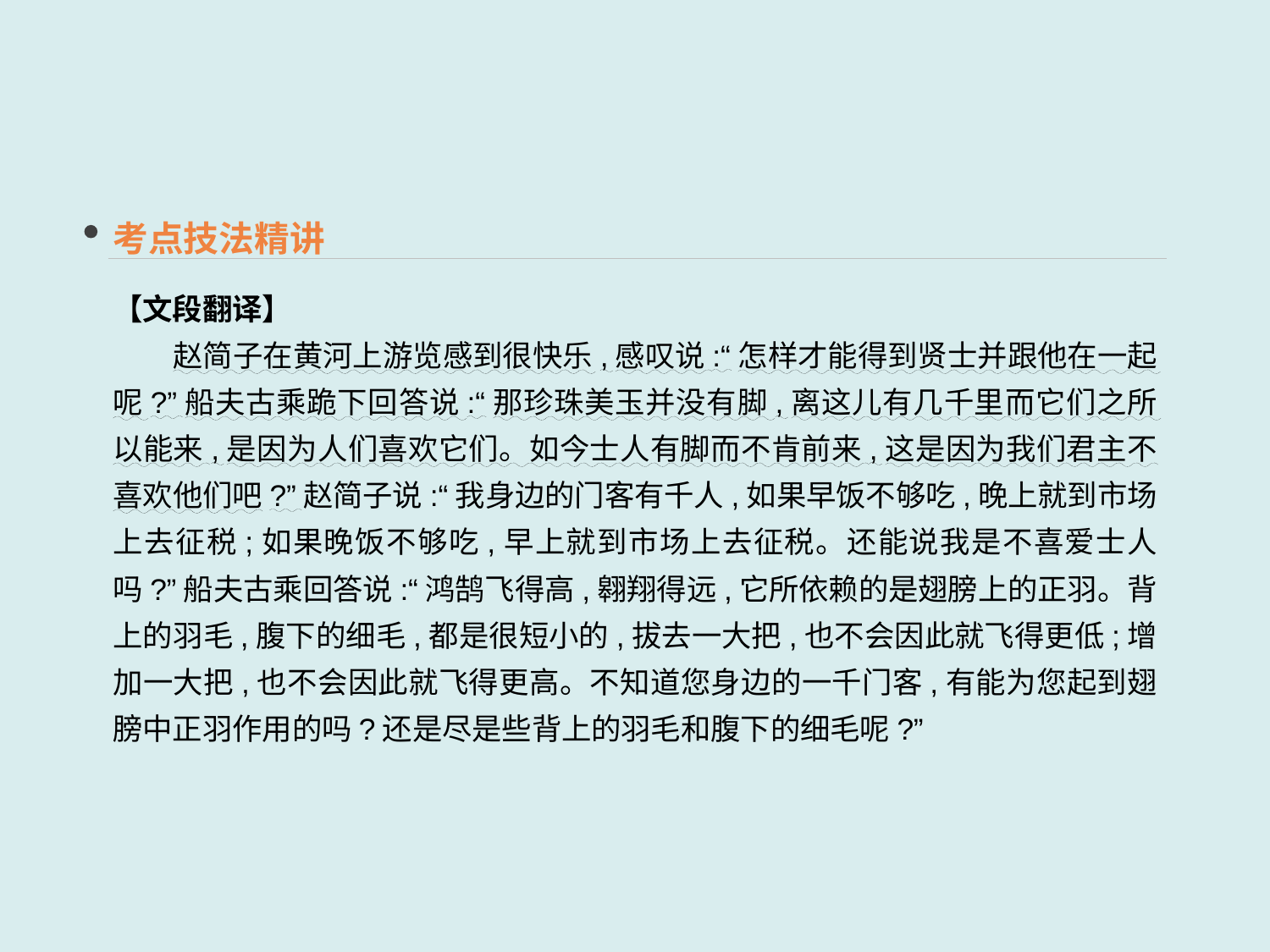

考点技法精讲

【文段翻译】
　　赵简子在黄河上游览感到很快乐,感叹说:“怎样才能得到贤士并跟他在一起呢?”船夫古乘跪下回答说:“那珍珠美玉并没有脚,离这儿有几千里而它们之所以能来,是因为人们喜欢它们。如今士人有脚而不肯前来,这是因为我们君主不喜欢他们吧?”赵简子说:“我身边的门客有千人,如果早饭不够吃,晚上就到市场上去征税;如果晚饭不够吃,早上就到市场上去征税。还能说我是不喜爱士人吗?”船夫古乘回答说:“鸿鹄飞得高,翱翔得远,它所依赖的是翅膀上的正羽。背上的羽毛,腹下的细毛,都是很短小的,拔去一大把,也不会因此就飞得更低;增加一大把,也不会因此就飞得更高。不知道您身边的一千门客,有能为您起到翅膀中正羽作用的吗?还是尽是些背上的羽毛和腹下的细毛呢?”